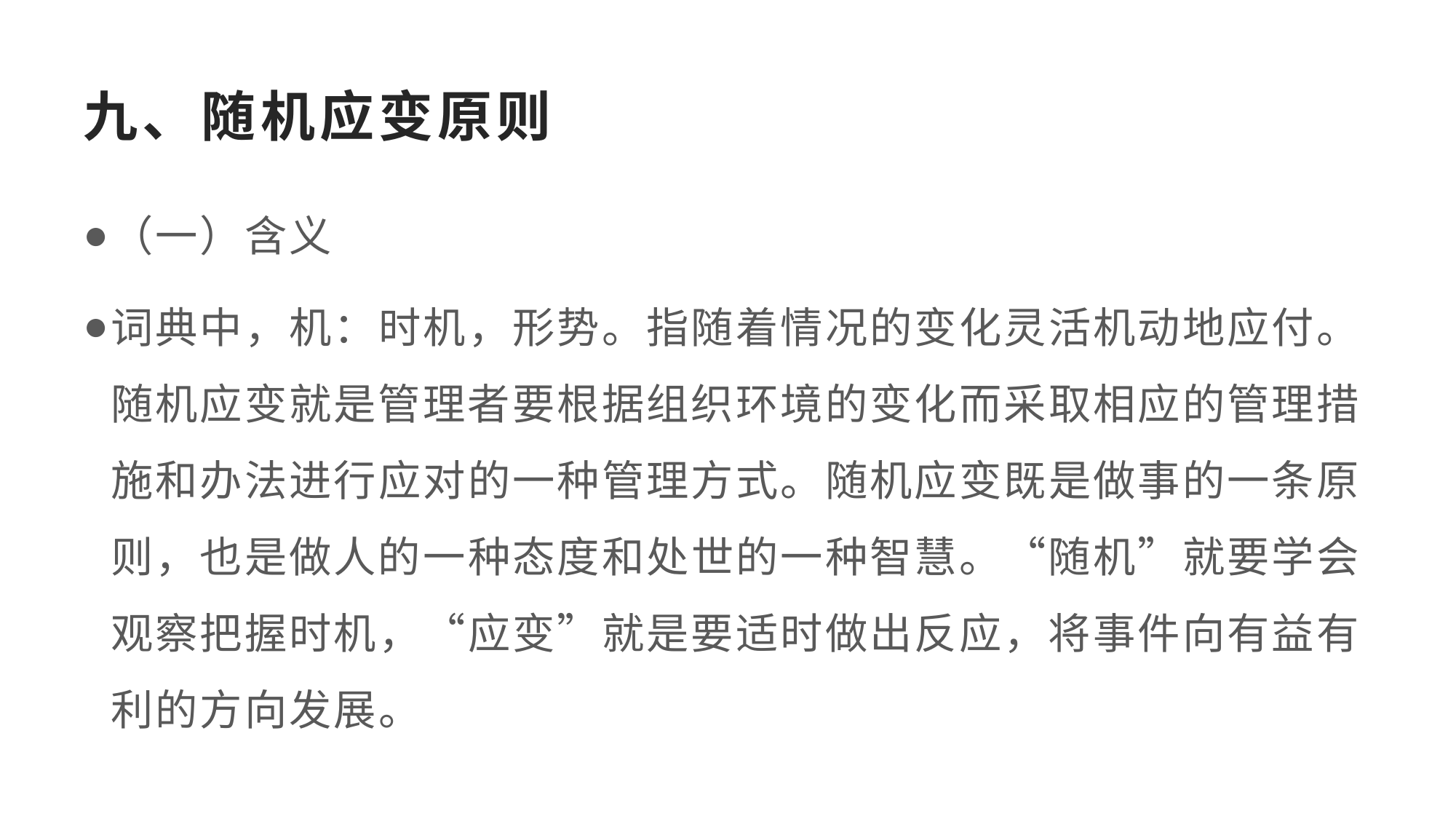

# 九、随机应变原则
（一）含义
词典中，机：时机，形势。指随着情况的变化灵活机动地应付。随机应变就是管理者要根据组织环境的变化而采取相应的管理措施和办法进行应对的一种管理方式。随机应变既是做事的一条原则，也是做人的一种态度和处世的一种智慧。“随机”就要学会观察把握时机，“应变”就是要适时做出反应，将事件向有益有利的方向发展。